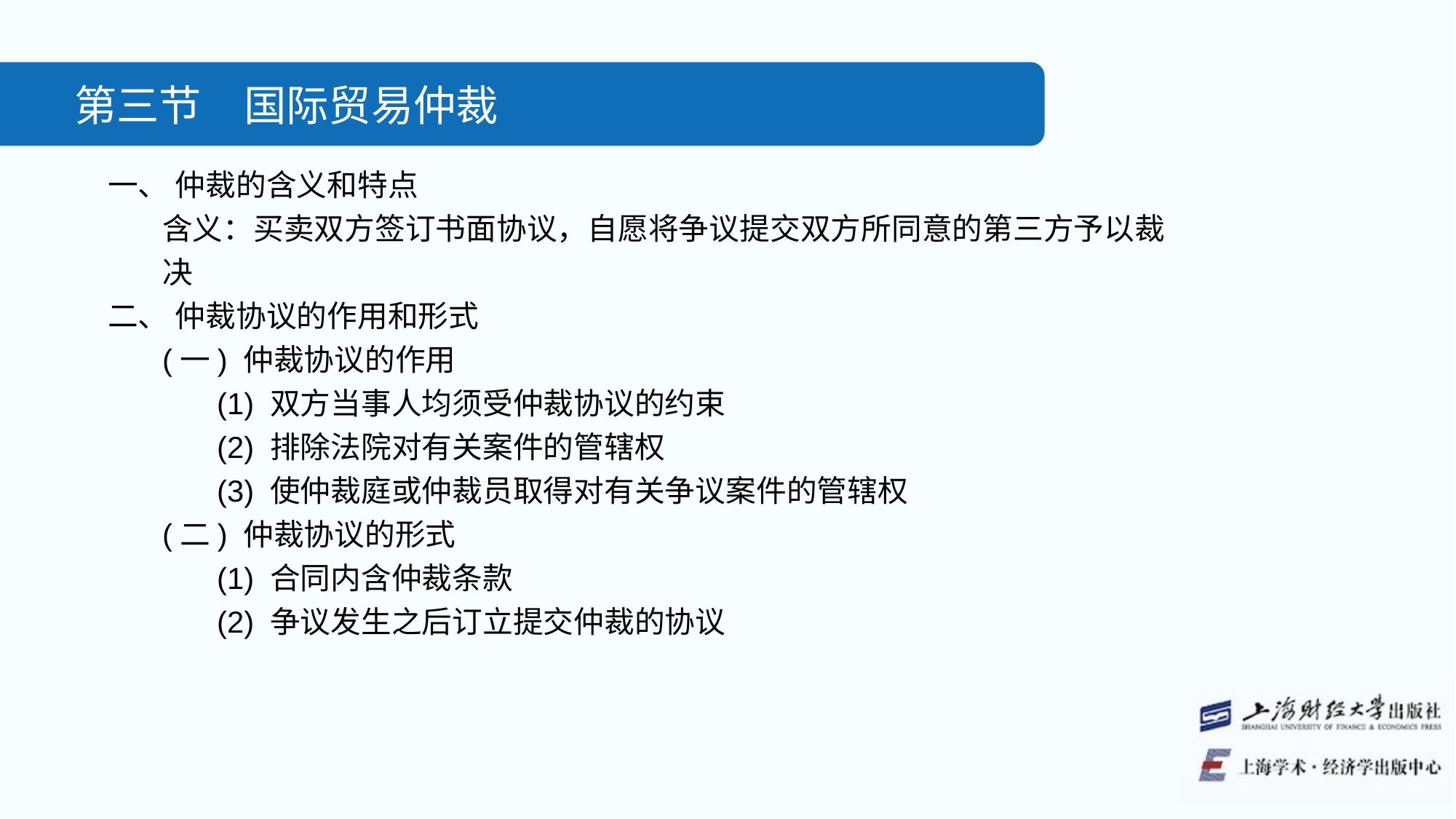

第三节　国际贸易仲裁
一、 仲裁的含义和特点
含义：买卖双方签订书面协议，自愿将争议提交双方所同意的第三方予以裁决
二、 仲裁协议的作用和形式
(一) 仲裁协议的作用
(1) 双方当事人均须受仲裁协议的约束
(2) 排除法院对有关案件的管辖权
(3) 使仲裁庭或仲裁员取得对有关争议案件的管辖权
(二) 仲裁协议的形式
(1) 合同内含仲裁条款
(2) 争议发生之后订立提交仲裁的协议